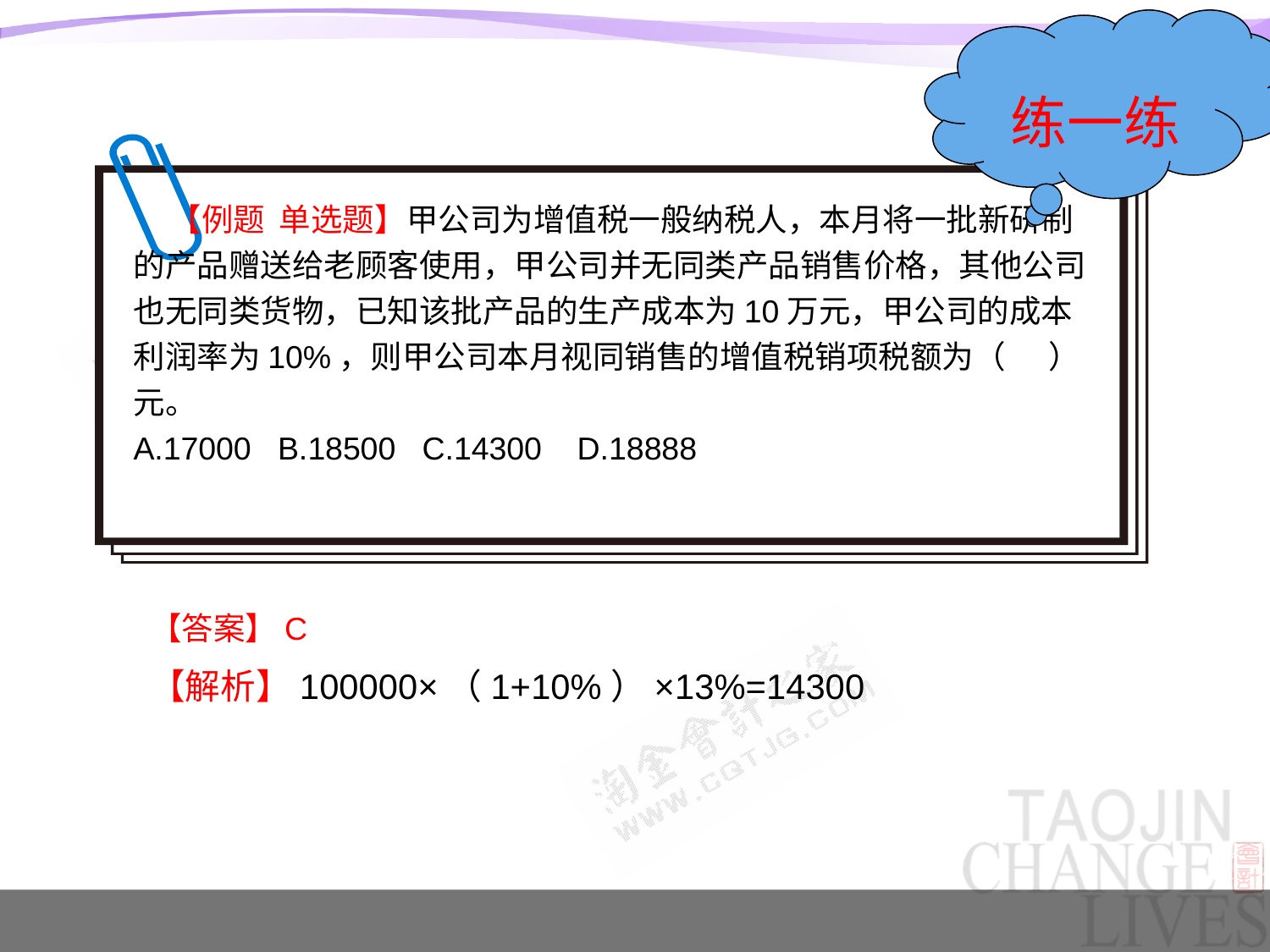

练一练

   【例题  单选题】甲公司为增值税一般纳税人，本月将一批新研制的产品赠送给老顾客使用，甲公司并无同类产品销售价格，其他公司也无同类货物，已知该批产品的生产成本为10万元，甲公司的成本利润率为10%，则甲公司本月视同销售的增值税销项税额为（      ）元。
A.17000   B.18500   C.14300    D.18888
【答案】C
【解析】100000×（1+10%）×13%=14300